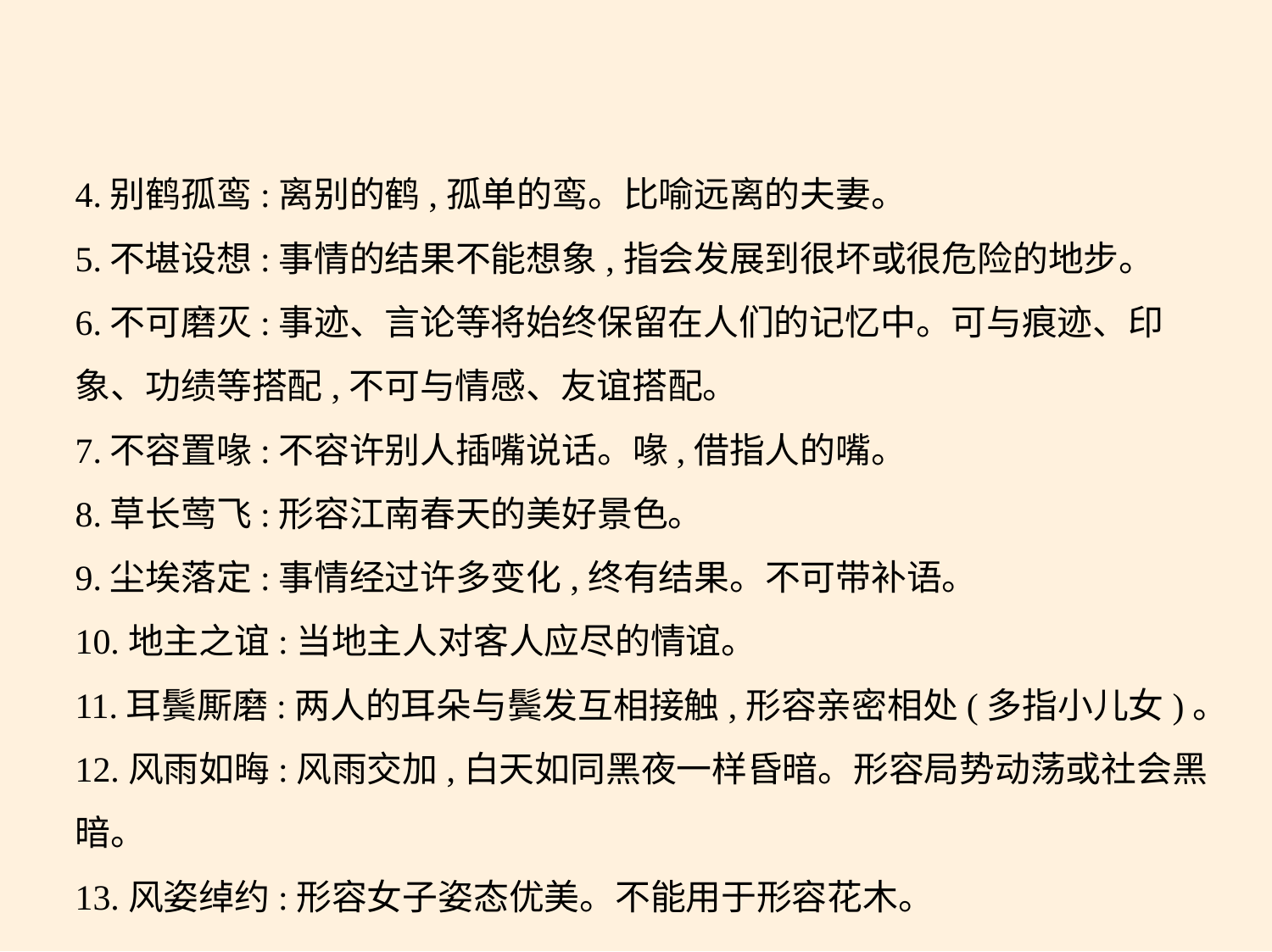

4.别鹤孤鸾:离别的鹤,孤单的鸾。比喻远离的夫妻。
5.不堪设想:事情的结果不能想象,指会发展到很坏或很危险的地步。
6.不可磨灭:事迹、言论等将始终保留在人们的记忆中。可与痕迹、印
象、功绩等搭配,不可与情感、友谊搭配。
7.不容置喙:不容许别人插嘴说话。喙,借指人的嘴。
8.草长莺飞:形容江南春天的美好景色。
9.尘埃落定:事情经过许多变化,终有结果。不可带补语。
10.地主之谊:当地主人对客人应尽的情谊。
11.耳鬓厮磨:两人的耳朵与鬓发互相接触,形容亲密相处(多指小儿女)。
12.风雨如晦:风雨交加,白天如同黑夜一样昏暗。形容局势动荡或社会黑暗。
13.风姿绰约:形容女子姿态优美。不能用于形容花木。